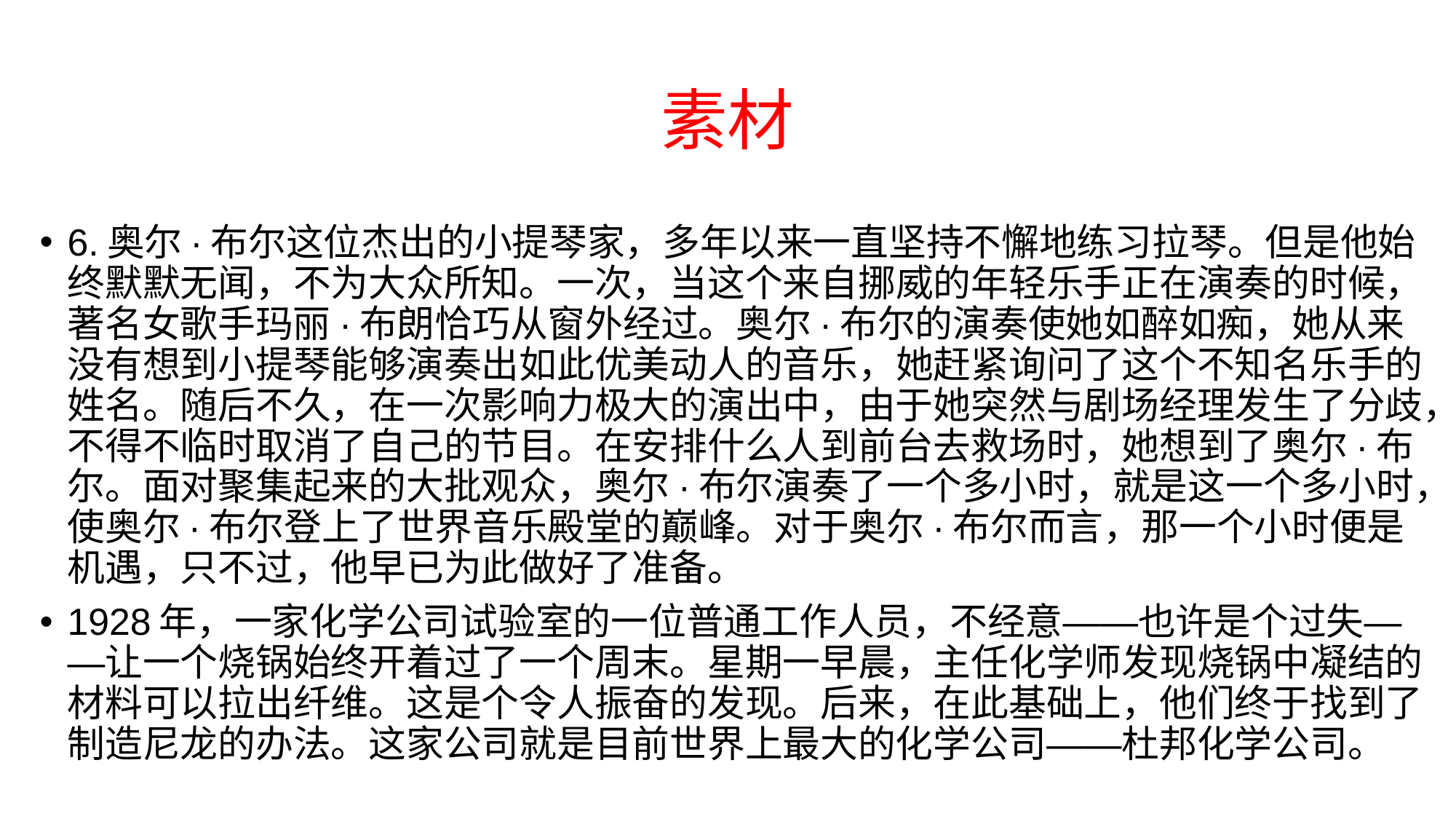

# 素材
6.奥尔·布尔这位杰出的小提琴家，多年以来一直坚持不懈地练习拉琴。但是他始终默默无闻，不为大众所知。一次，当这个来自挪威的年轻乐手正在演奏的时候，著名女歌手玛丽·布朗恰巧从窗外经过。奥尔·布尔的演奏使她如醉如痴，她从来没有想到小提琴能够演奏出如此优美动人的音乐，她赶紧询问了这个不知名乐手的姓名。随后不久，在一次影响力极大的演出中，由于她突然与剧场经理发生了分歧，不得不临时取消了自己的节目。在安排什么人到前台去救场时，她想到了奥尔·布尔。面对聚集起来的大批观众，奥尔·布尔演奏了一个多小时，就是这一个多小时，使奥尔·布尔登上了世界音乐殿堂的巅峰。对于奥尔·布尔而言，那一个小时便是机遇，只不过，他早已为此做好了准备。
1928年，一家化学公司试验室的一位普通工作人员，不经意——也许是个过失——让一个烧锅始终开着过了一个周末。星期一早晨，主任化学师发现烧锅中凝结的材料可以拉出纤维。这是个令人振奋的发现。后来，在此基础上，他们终于找到了制造尼龙的办法。这家公司就是目前世界上最大的化学公司——杜邦化学公司。